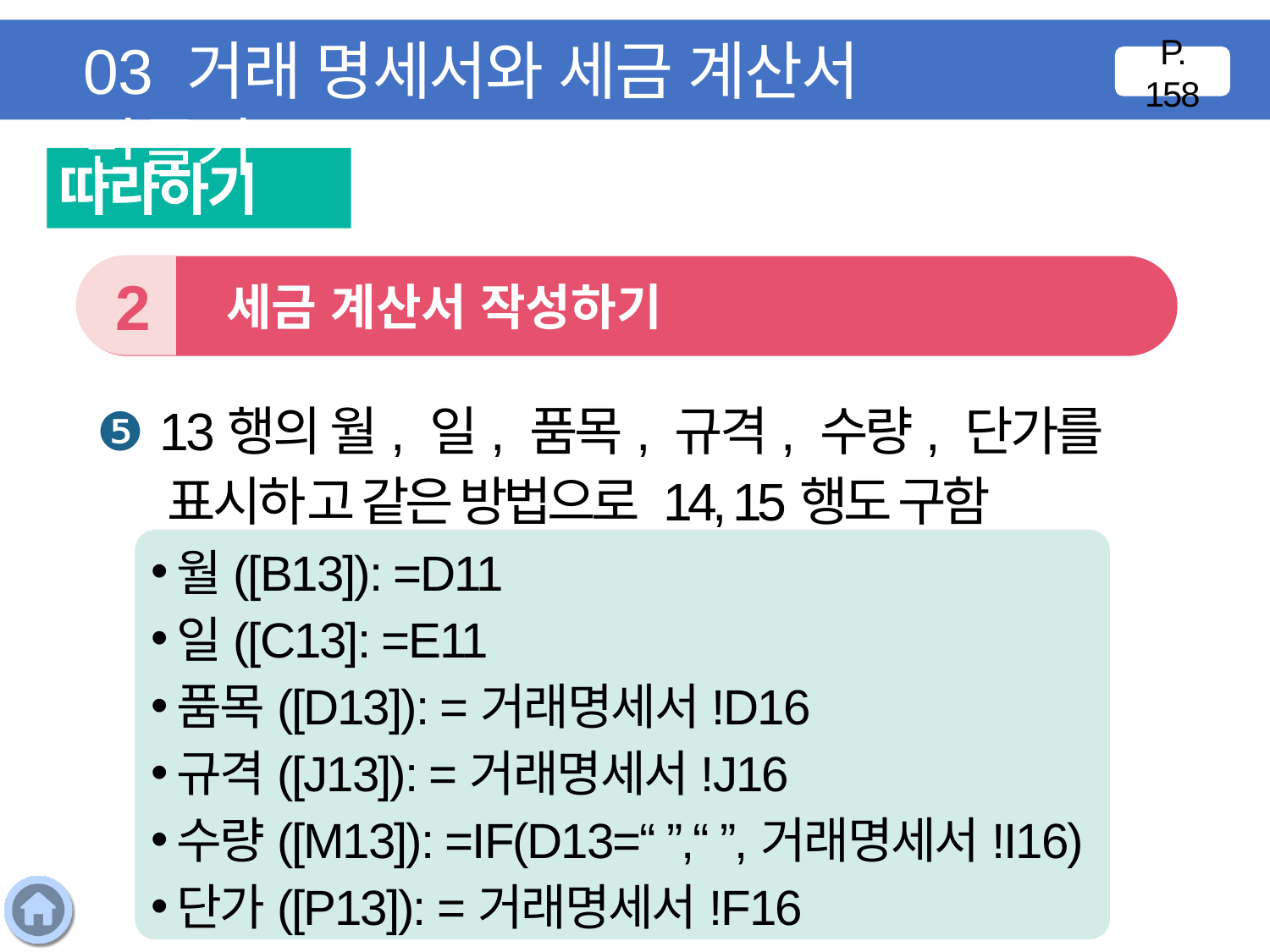

03 거래 명세서와 세금 계산서 만들기
P. 158
따라하기
2
        세금 계산서 작성하기
❺ 13행의 월, 일, 품목, 규격, 수량, 단가를 표시하고 같은 방법으로 14, 15행도 구함
월([B13]): =D11
일([C13]: =E11
품목([D13]): =거래명세서!D16
규격([J13]): =거래명세서!J16
수량([M13]): =IF(D13=“ ”,“ ”,거래명세서!I16)
단가([P13]): =거래명세서!F16